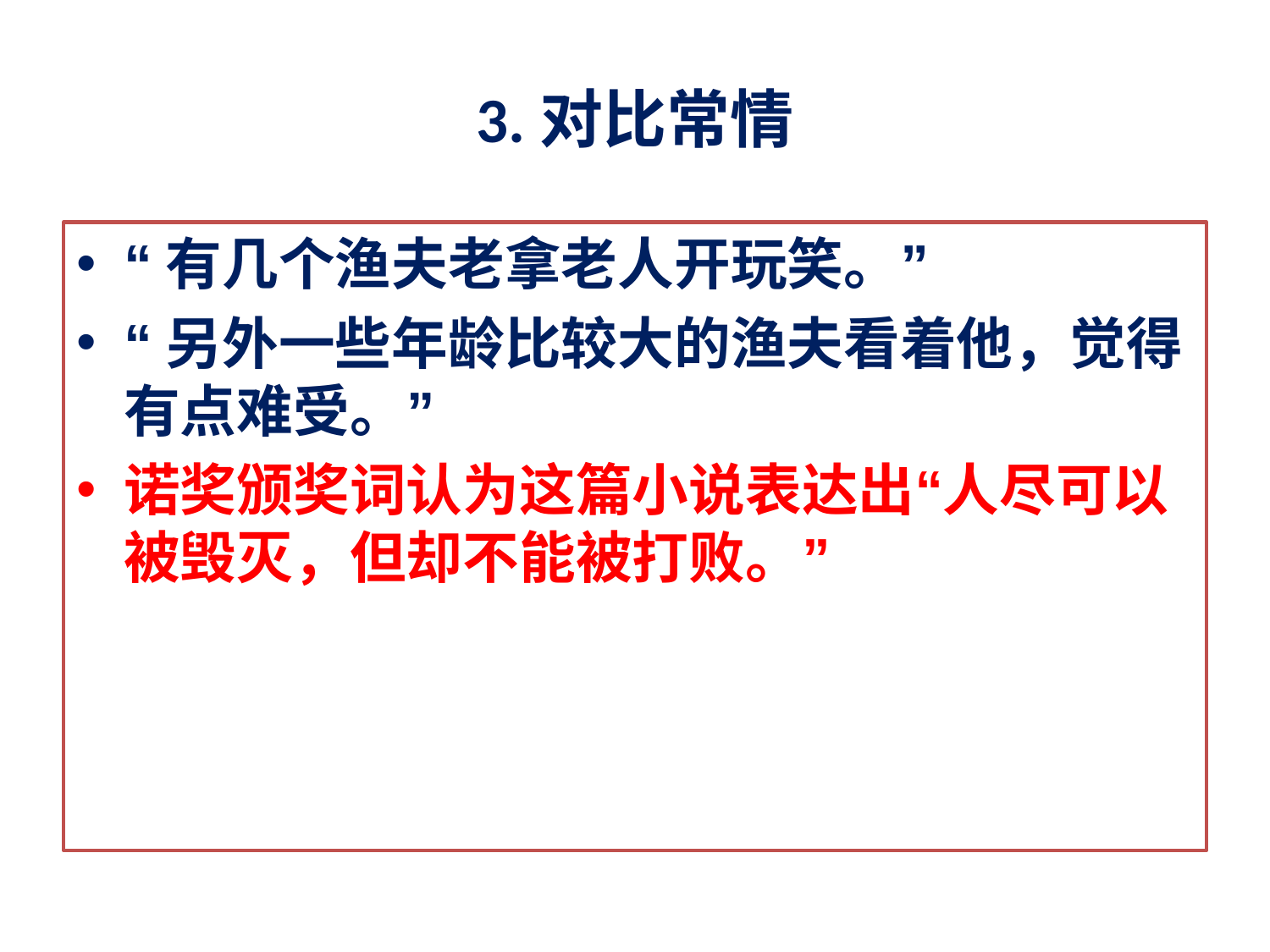

# 3.对比常情
“有几个渔夫老拿老人开玩笑。”
“另外一些年龄比较大的渔夫看着他，觉得有点难受。”
诺奖颁奖词认为这篇小说表达出“人尽可以被毁灭，但却不能被打败。”